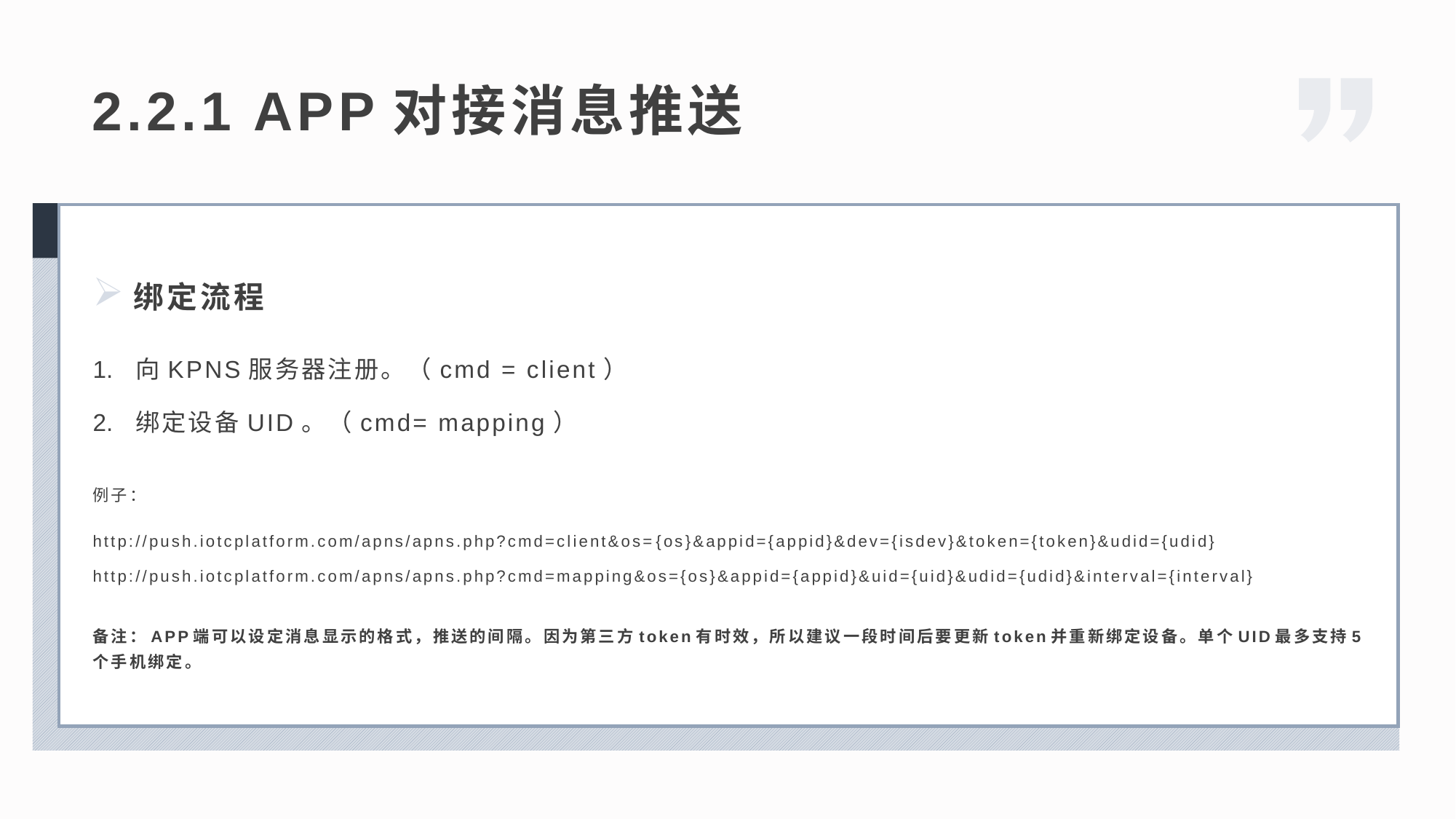

2.2.1 APP对接消息推送

绑定流程
向KPNS服务器注册。（cmd = client）
绑定设备UID。（cmd= mapping）

例子：
http://push.iotcplatform.com/apns/apns.php?cmd=client&os={os}&appid={appid}&dev={isdev}&token={token}&udid={udid}
http://push.iotcplatform.com/apns/apns.php?cmd=mapping&os={os}&appid={appid}&uid={uid}&udid={udid}&interval={interval}

备注：APP端可以设定消息显示的格式，推送的间隔。因为第三方token有时效，所以建议一段时间后要更新token并重新绑定设备。单个UID最多支持5个手机绑定。